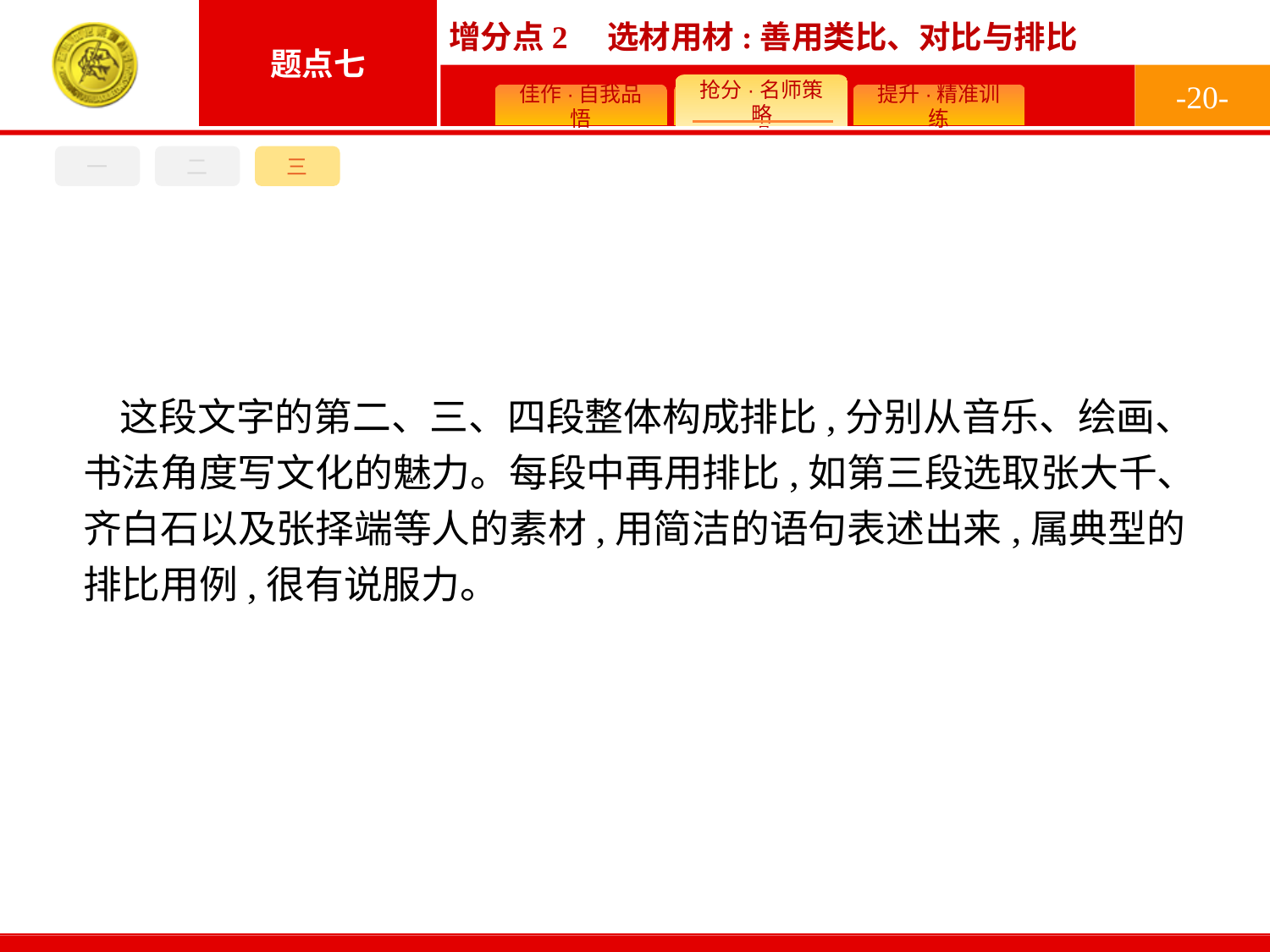

-20-
一
二
三
这段文字的第二、三、四段整体构成排比,分别从音乐、绘画、书法角度写文化的魅力。每段中再用排比,如第三段选取张大千、齐白石以及张择端等人的素材,用简洁的语句表述出来,属典型的排比用例,很有说服力。